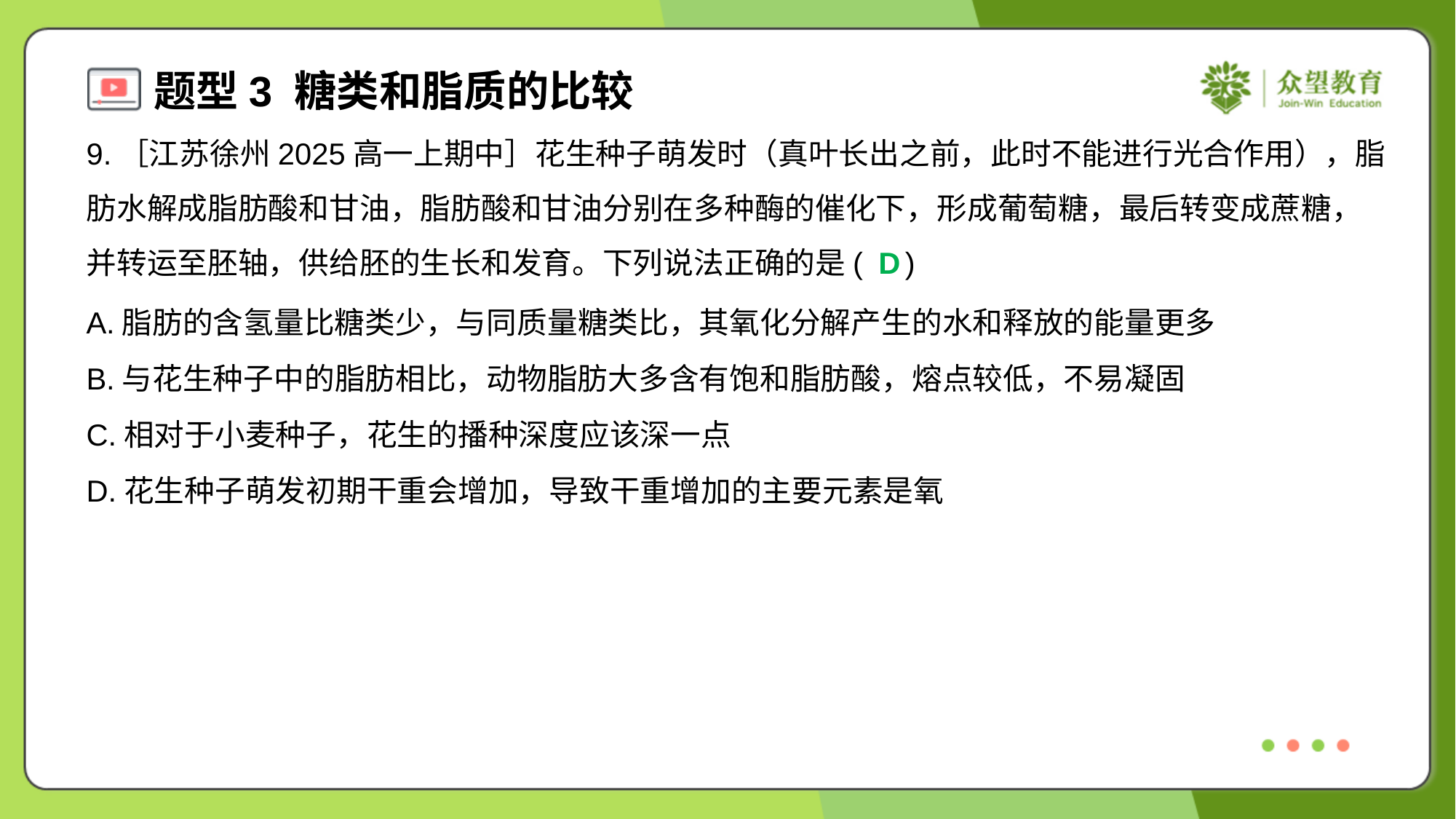

9.［江苏徐州2025高一上期中］花生种子萌发时（真叶长出之前，此时不能进行光合作用），脂
肪水解成脂肪酸和甘油，脂肪酸和甘油分别在多种酶的催化下，形成葡萄糖，最后转变成蔗糖，
并转运至胚轴，供给胚的生长和发育。下列说法正确的是(     )
D
A.脂肪的含氢量比糖类少，与同质量糖类比，其氧化分解产生的水和释放的能量更多
B.与花生种子中的脂肪相比，动物脂肪大多含有饱和脂肪酸，熔点较低，不易凝固
C.相对于小麦种子，花生的播种深度应该深一点
D.花生种子萌发初期干重会增加，导致干重增加的主要元素是氧